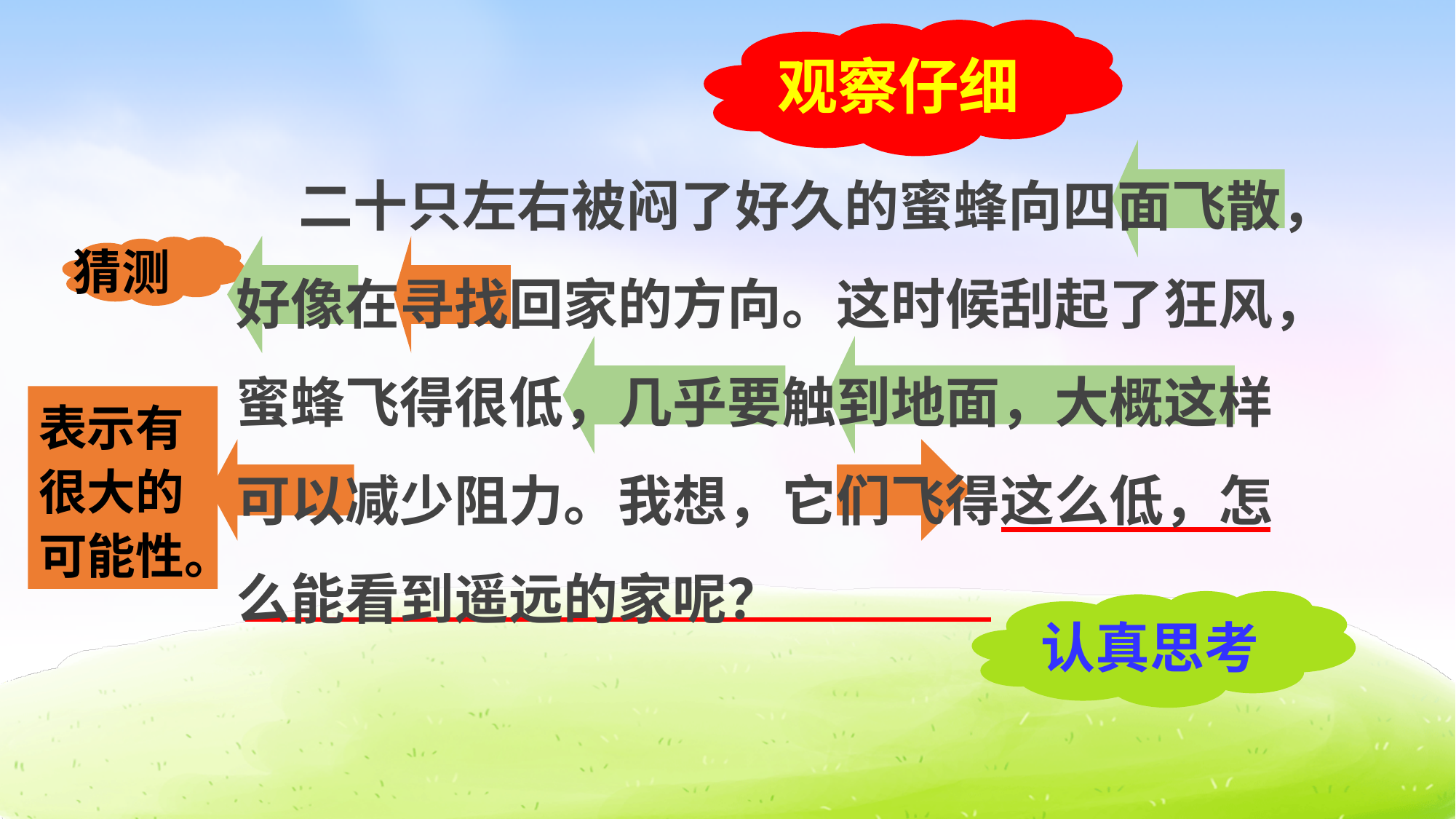

观察仔细
    二十只左右被闷了好久的蜜蜂向四面飞散，好像在寻找回家的方向。这时候刮起了狂风，蜜蜂飞得很低，几乎要触到地面，大概这样可以减少阻力。我想，它们飞得这么低，怎么能看到遥远的家呢？

猜测

表示有很大的可能性。

认真思考